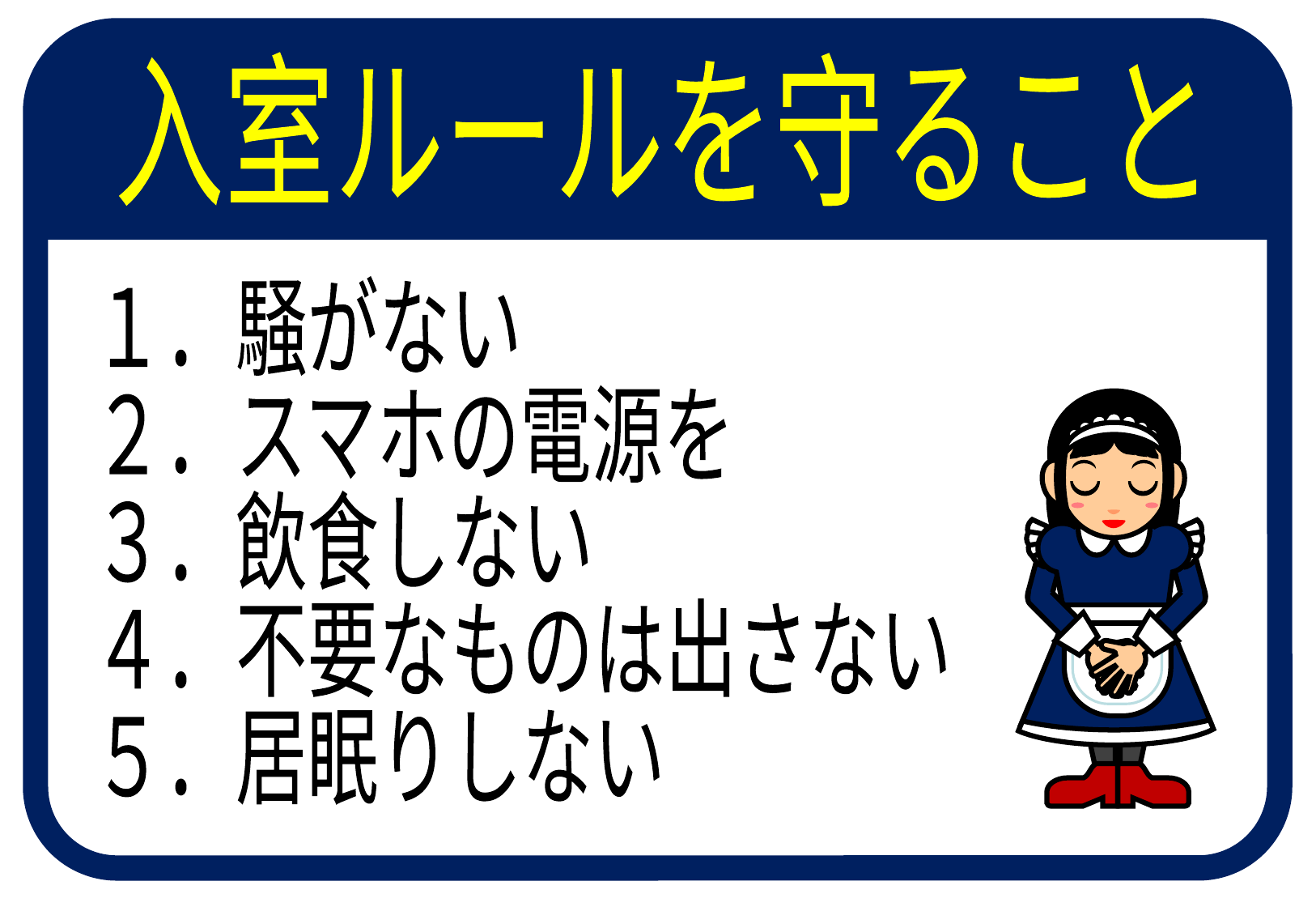

入室ルールを守ること
１．騒がない
２．スマホの電源を
３．飲食しない
４．不要なものは出さない
５．居眠りしない